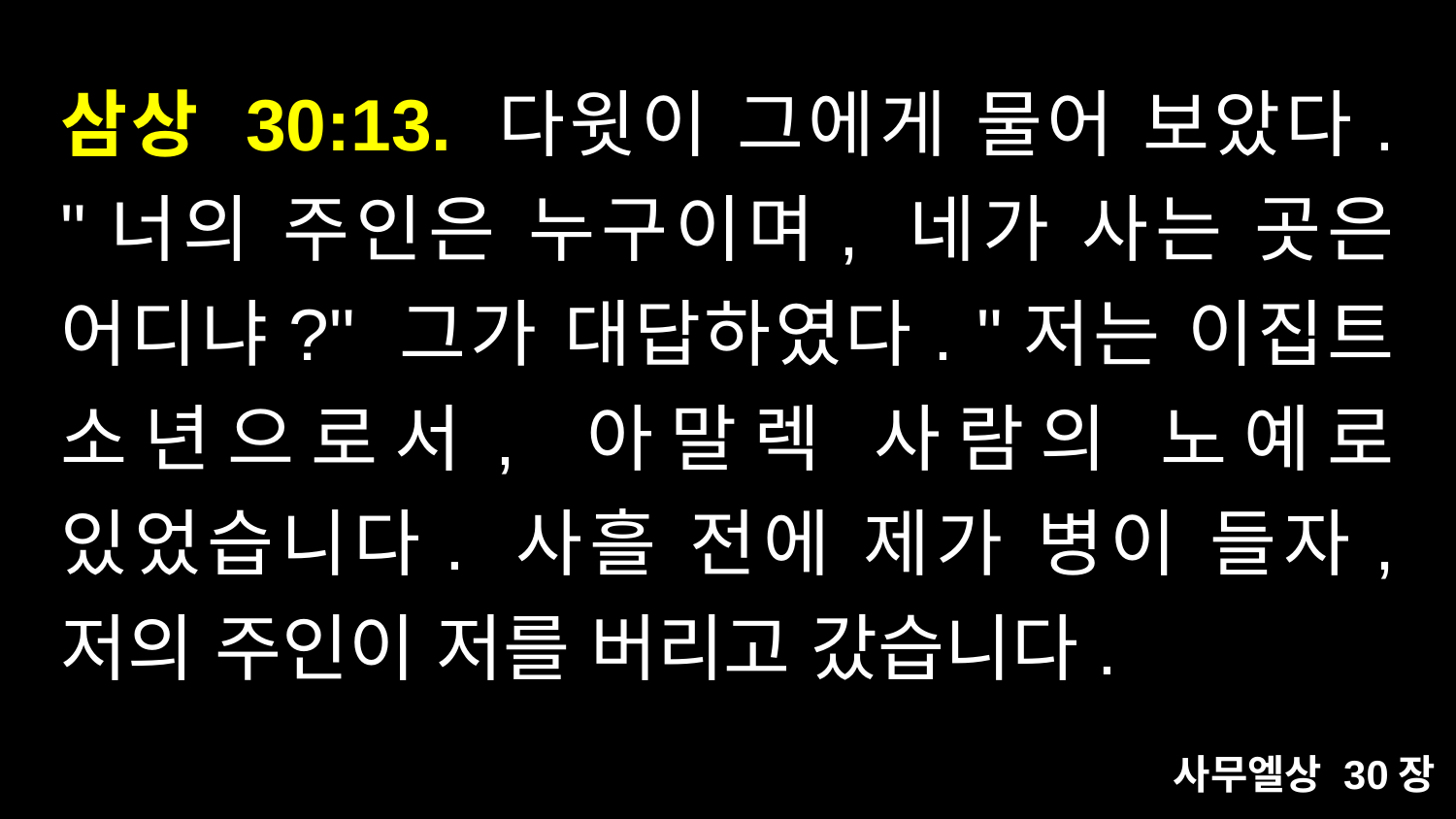

# 삼상 30:13. 다윗이 그에게 물어 보았다. "너의 주인은 누구이며, 네가 사는 곳은 어디냐?" 그가 대답하였다. "저는 이집트 소년으로서, 아말렉 사람의 노예로 있었습니다. 사흘 전에 제가 병이 들자, 저의 주인이 저를 버리고 갔습니다.
사무엘상 30장